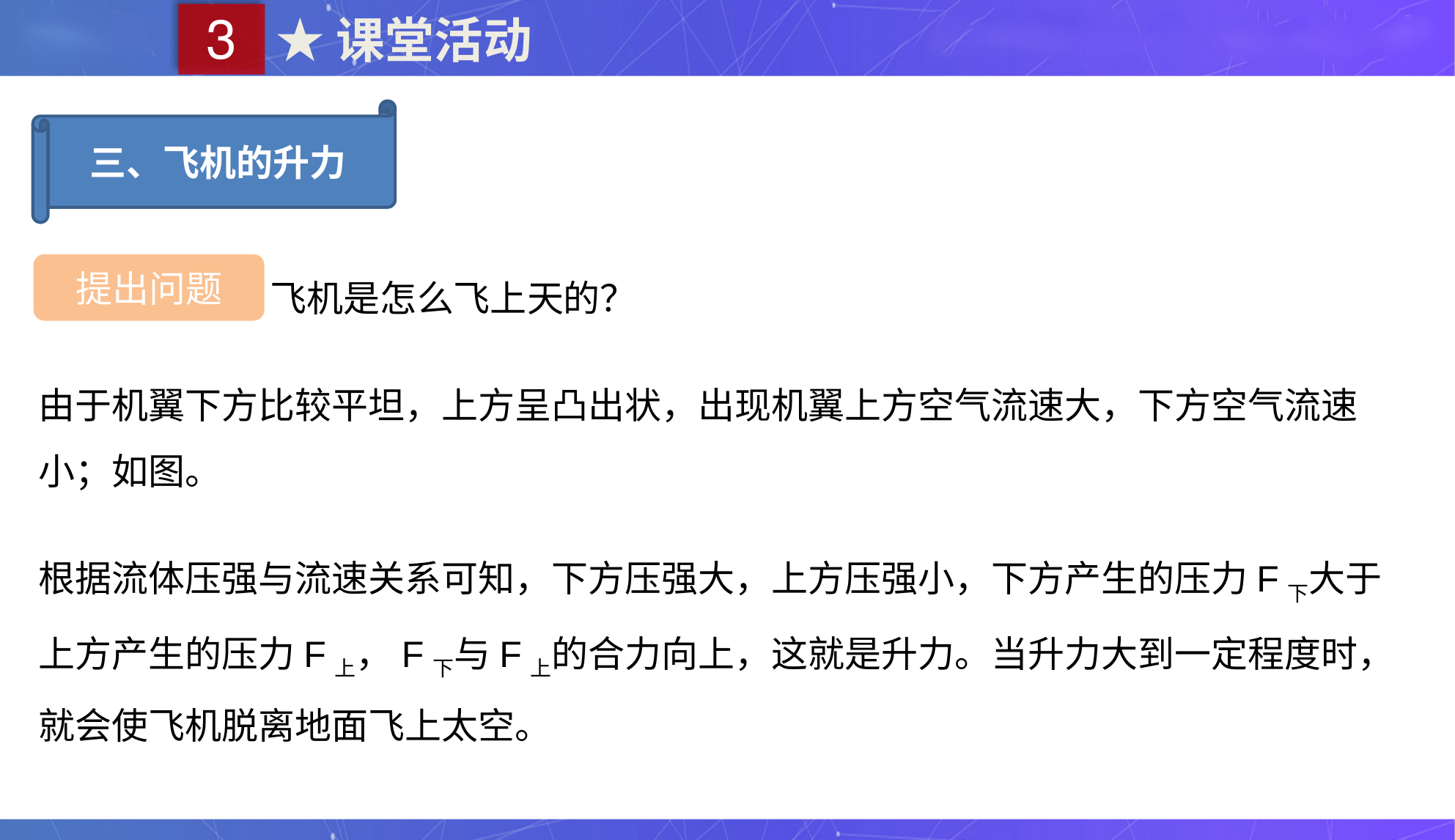

3
★课堂活动
三、飞机的升力
飞机是怎么飞上天的？
提出问题
由于机翼下方比较平坦，上方呈凸出状，出现机翼上方空气流速大，下方空气流速小；如图。
根据流体压强与流速关系可知，下方压强大，上方压强小，下方产生的压力F下大于上方产生的压力F上，F下与F上的合力向上，这就是升力。当升力大到一定程度时，就会使飞机脱离地面飞上太空。